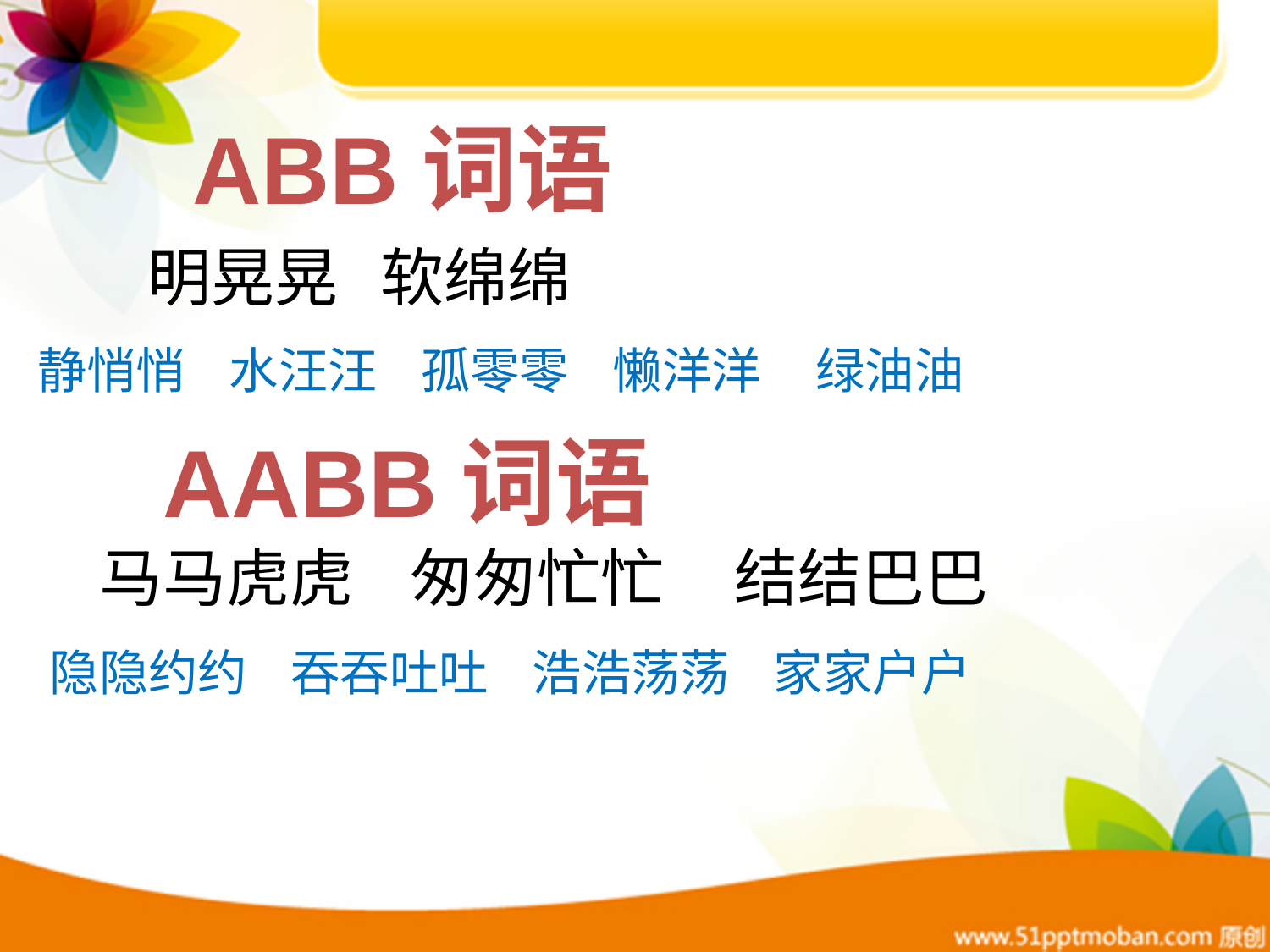

ABB词语
明晃晃   软绵绵

静悄悄    水汪汪    孤零零    懒洋洋     绿油油
AABB词语
马马虎虎    匆匆忙忙     结结巴巴

隐隐约约    吞吞吐吐    浩浩荡荡    家家户户